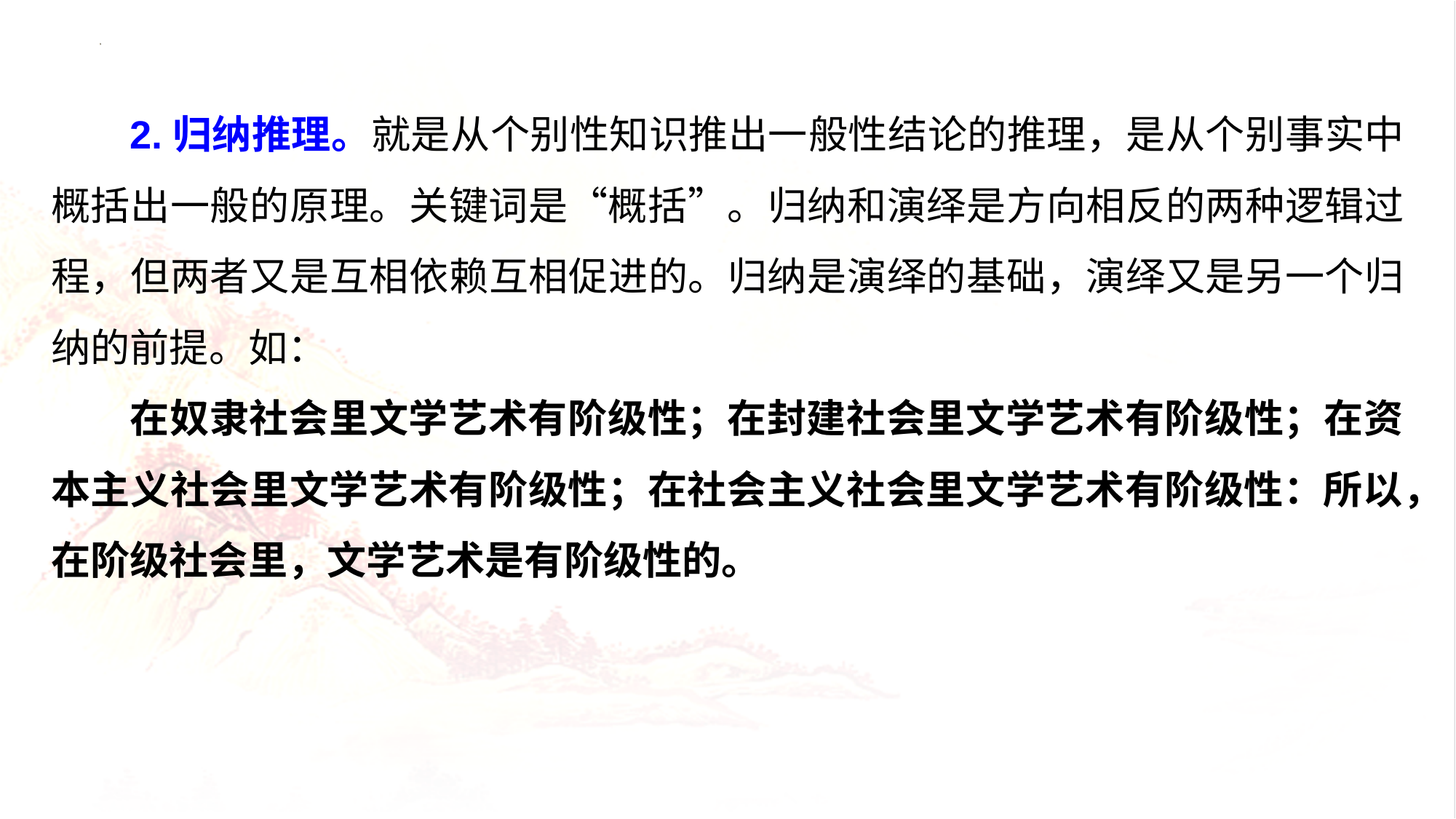

2.归纳推理。就是从个别性知识推出一般性结论的推理，是从个别事实中概括出一般的原理。关键词是“概括”。归纳和演绎是方向相反的两种逻辑过程，但两者又是互相依赖互相促进的。归纳是演绎的基础，演绎又是另一个归纳的前提。如：
在奴隶社会里文学艺术有阶级性；在封建社会里文学艺术有阶级性；在资本主义社会里文学艺术有阶级性；在社会主义社会里文学艺术有阶级性：所以，在阶级社会里，文学艺术是有阶级性的。